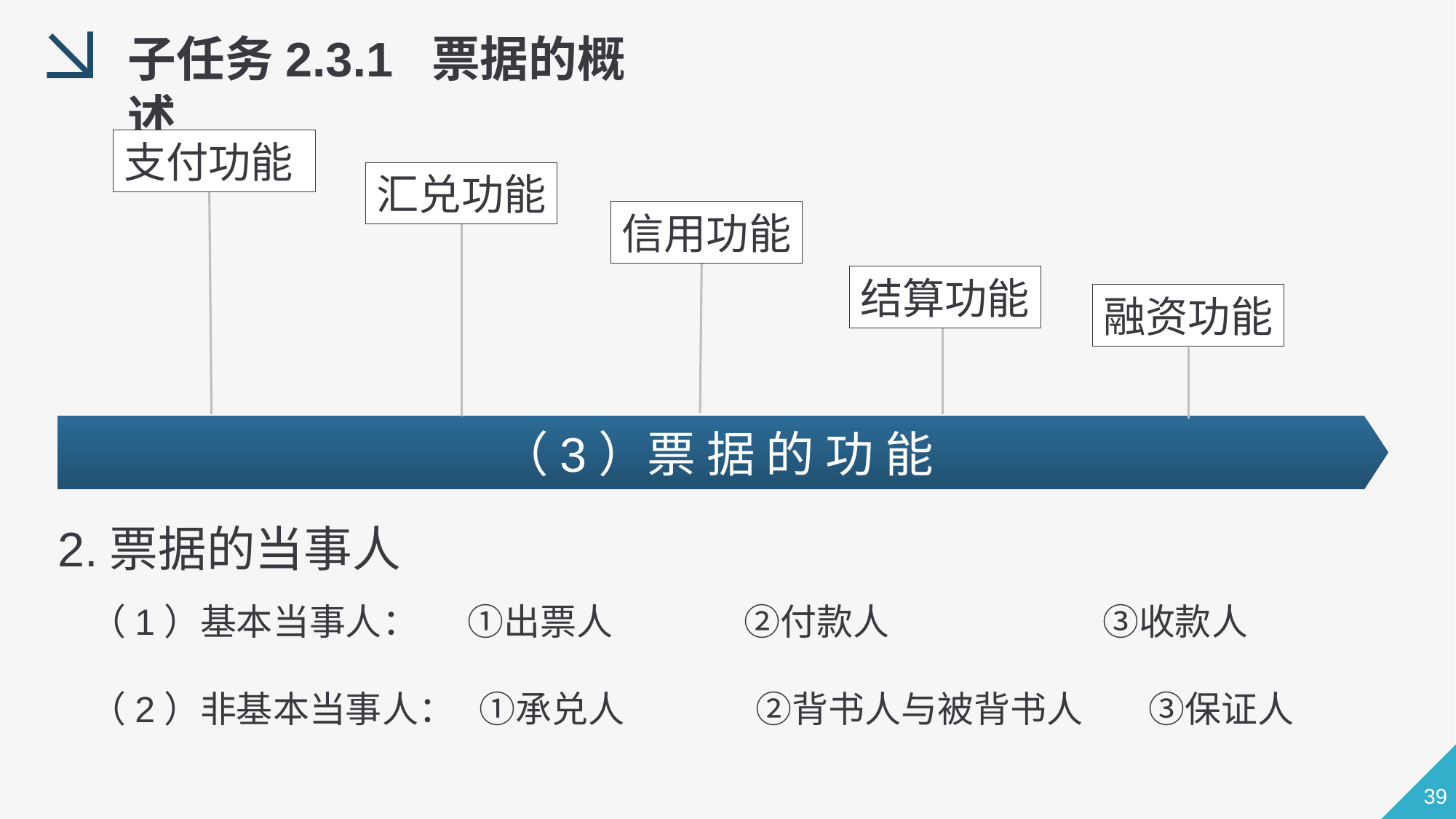

子任务2.3.1  票据的概述

支付功能
汇兑功能
信用功能
结算功能
融资功能
（3）票 据 的 功 能
2.票据的当事人
（1）基本当事人：      ①出票人                ②付款人                          ③收款人

（2）非基本当事人：   ①承兑人                ②背书人与被背书人        ③保证人